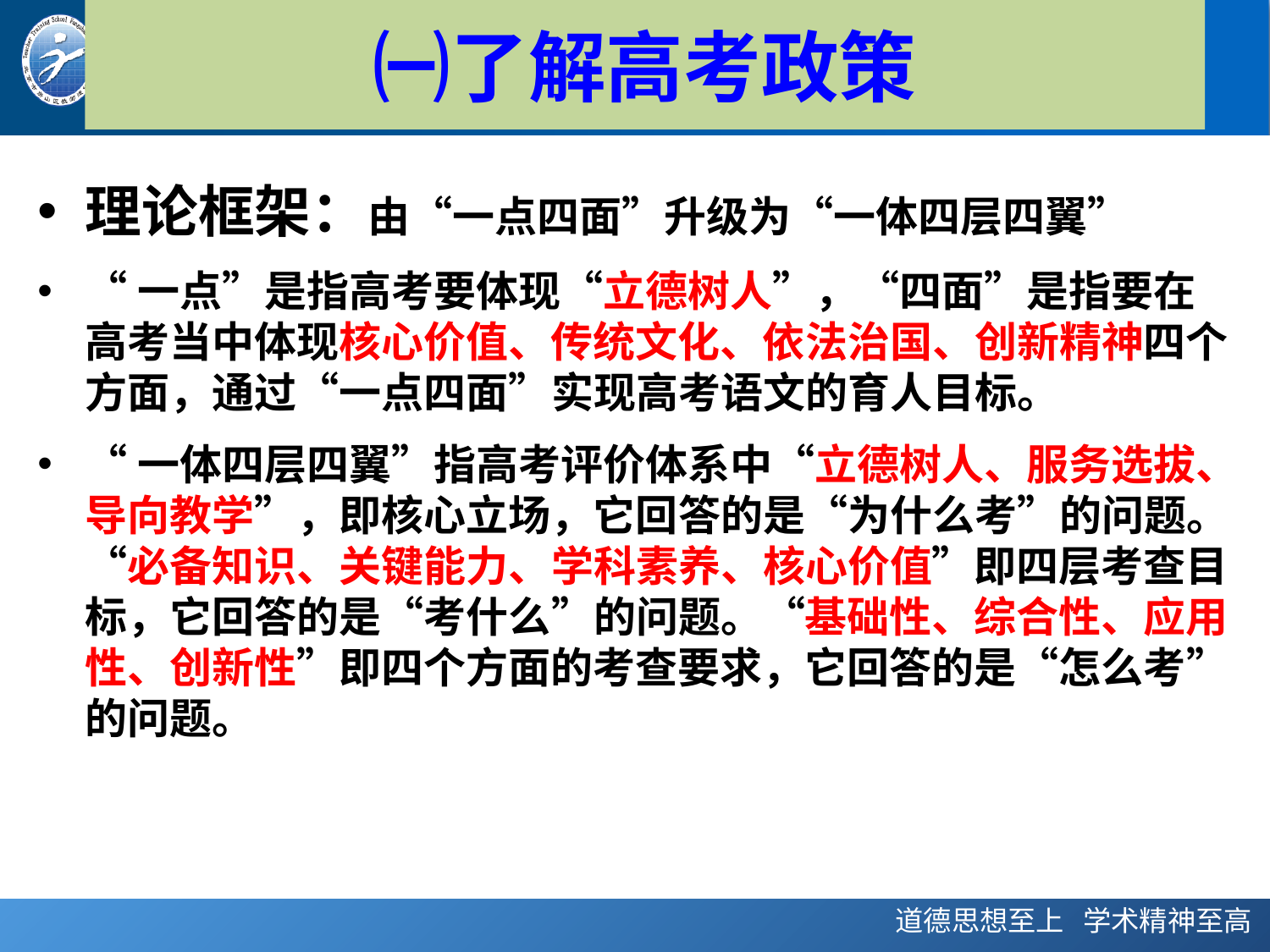

# ㈠了解高考政策
理论框架：由“一点四面”升级为“一体四层四翼”
“一点”是指高考要体现“立德树人”，“四面”是指要在高考当中体现核心价值、传统文化、依法治国、创新精神四个方面，通过“一点四面”实现高考语文的育人目标。
“一体四层四翼”指高考评价体系中“立德树人、服务选拔、导向教学”，即核心立场，它回答的是“为什么考”的问题。 “必备知识、关键能力、学科素养、核心价值”即四层考查目标，它回答的是“考什么”的问题。“基础性、综合性、应用性、创新性”即四个方面的考查要求，它回答的是“怎么考”的问题。